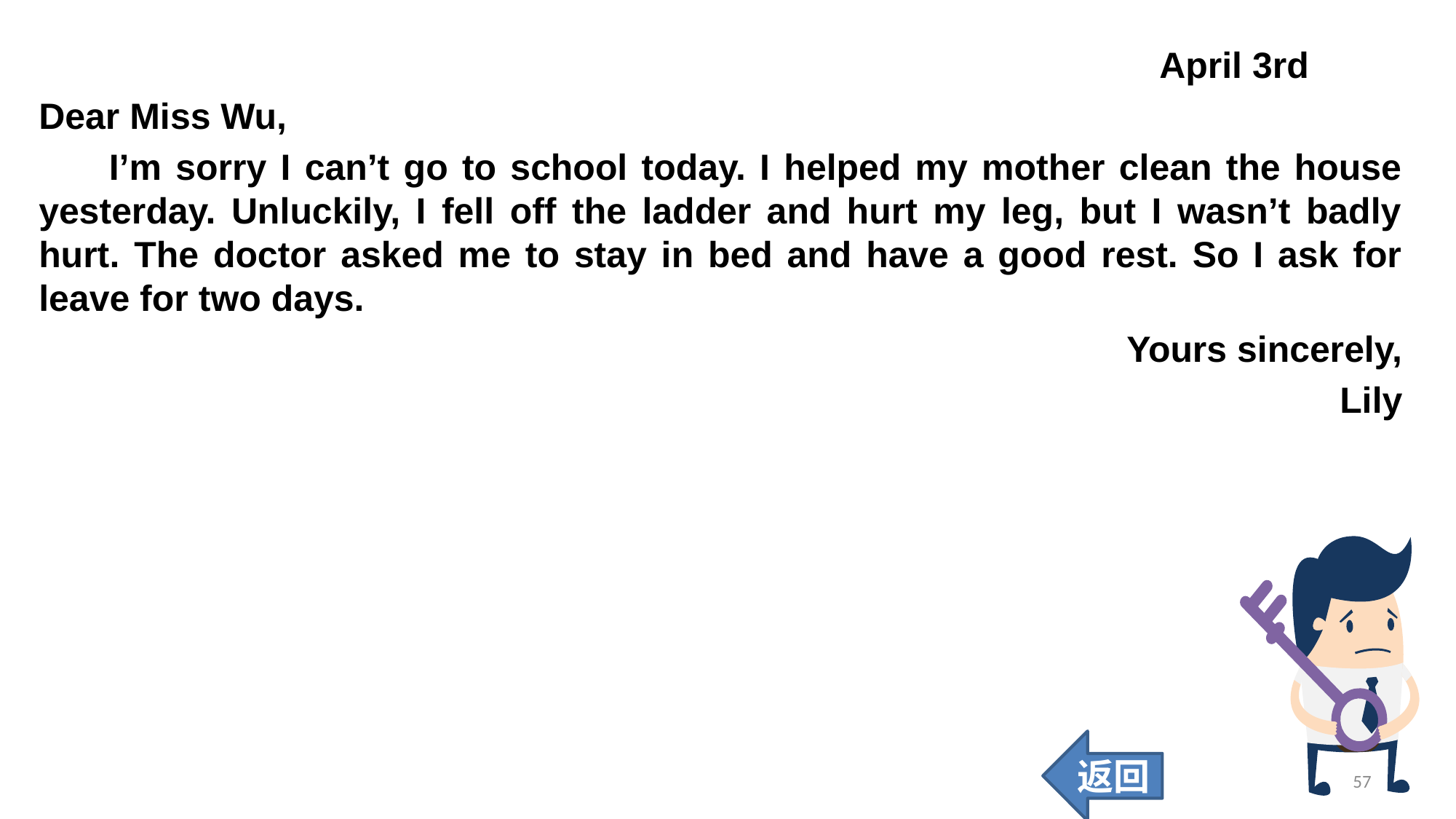

April 3rd
Dear Miss Wu,
     I’m sorry I can’t go to school today. I helped my mother clean the house yesterday. Unluckily, I fell off the ladder and hurt my leg, but I wasn’t badly hurt. The doctor asked me to stay in bed and have a good rest. So I ask for leave for two days.
Yours sincerely,
Lily

返回
57